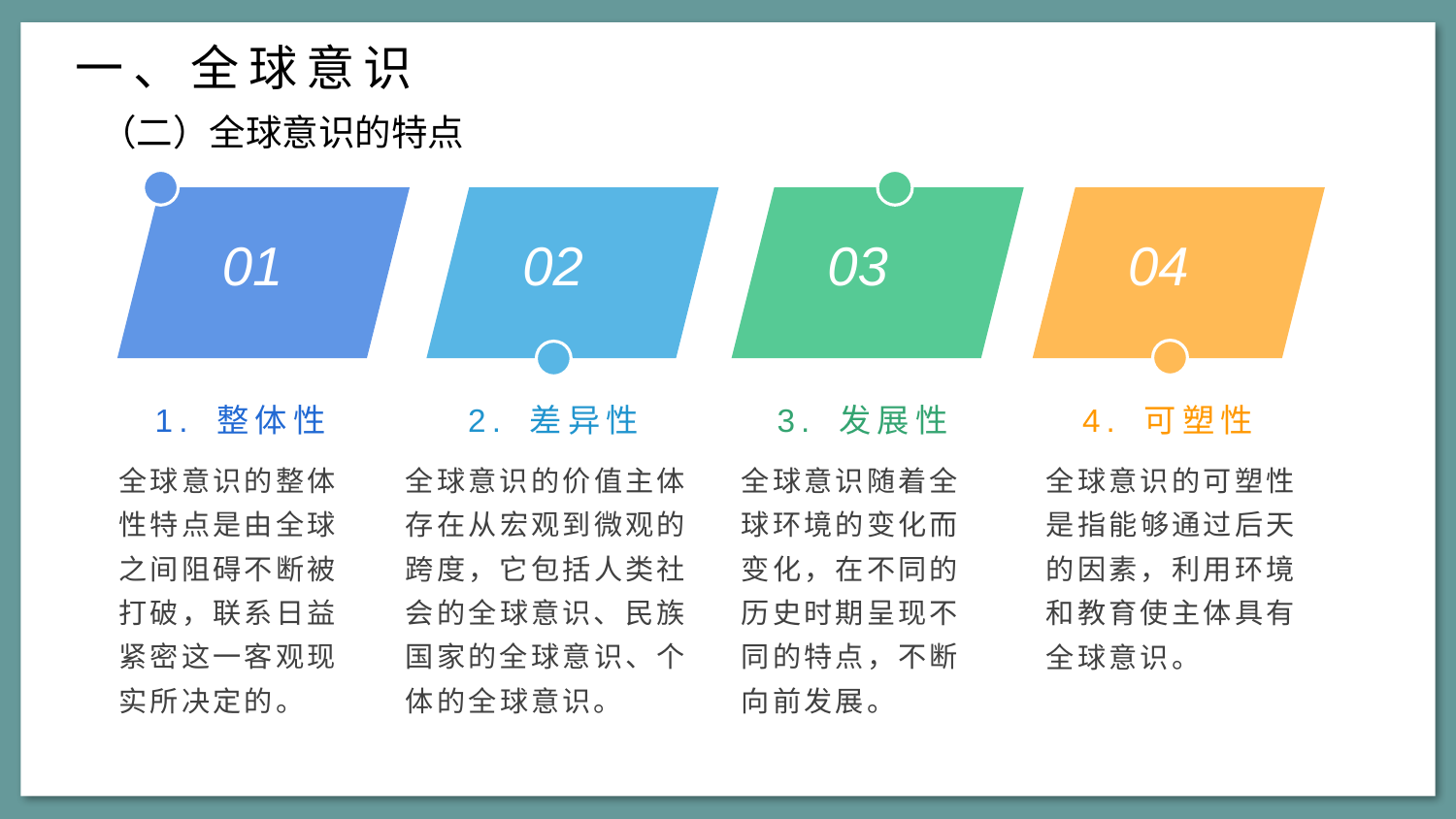

一、全球意识
（二）全球意识的特点

01
02
03
04

1. 整体性
2. 差异性
3. 发展性
4. 可塑性
全球意识的整体性特点是由全球之间阻碍不断被打破，联系日益紧密这一客观现实所决定的。
全球意识的价值主体存在从宏观到微观的跨度，它包括人类社会的全球意识、民族国家的全球意识、个体的全球意识。
全球意识随着全球环境的变化而变化，在不同的历史时期呈现不同的特点，不断向前发展。
全球意识的可塑性是指能够通过后天的因素，利用环境和教育使主体具有全球意识。